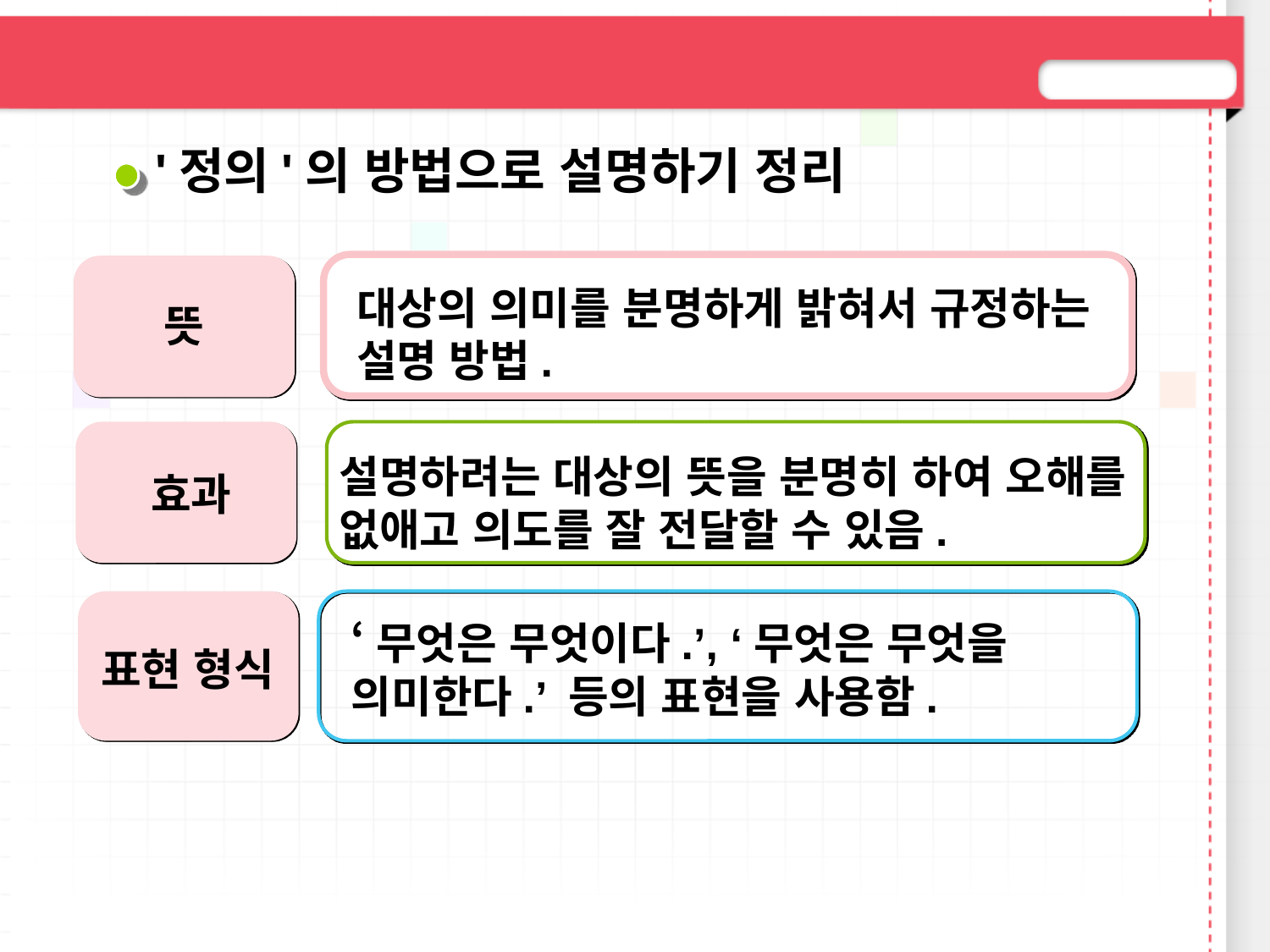

'정의'의 방법으로 설명하기 정리

대상의 의미를 분명하게 밝혀서 규정하는 설명 방법.
뜻

효과
설명하려는 대상의 뜻을 분명히 하여 오해를 없애고 의도를 잘 전달할 수 있음.

표현 형식
‘무엇은 무엇이다.’, ‘무엇은 무엇을 의미한다.’ 등의 표현을 사용함.